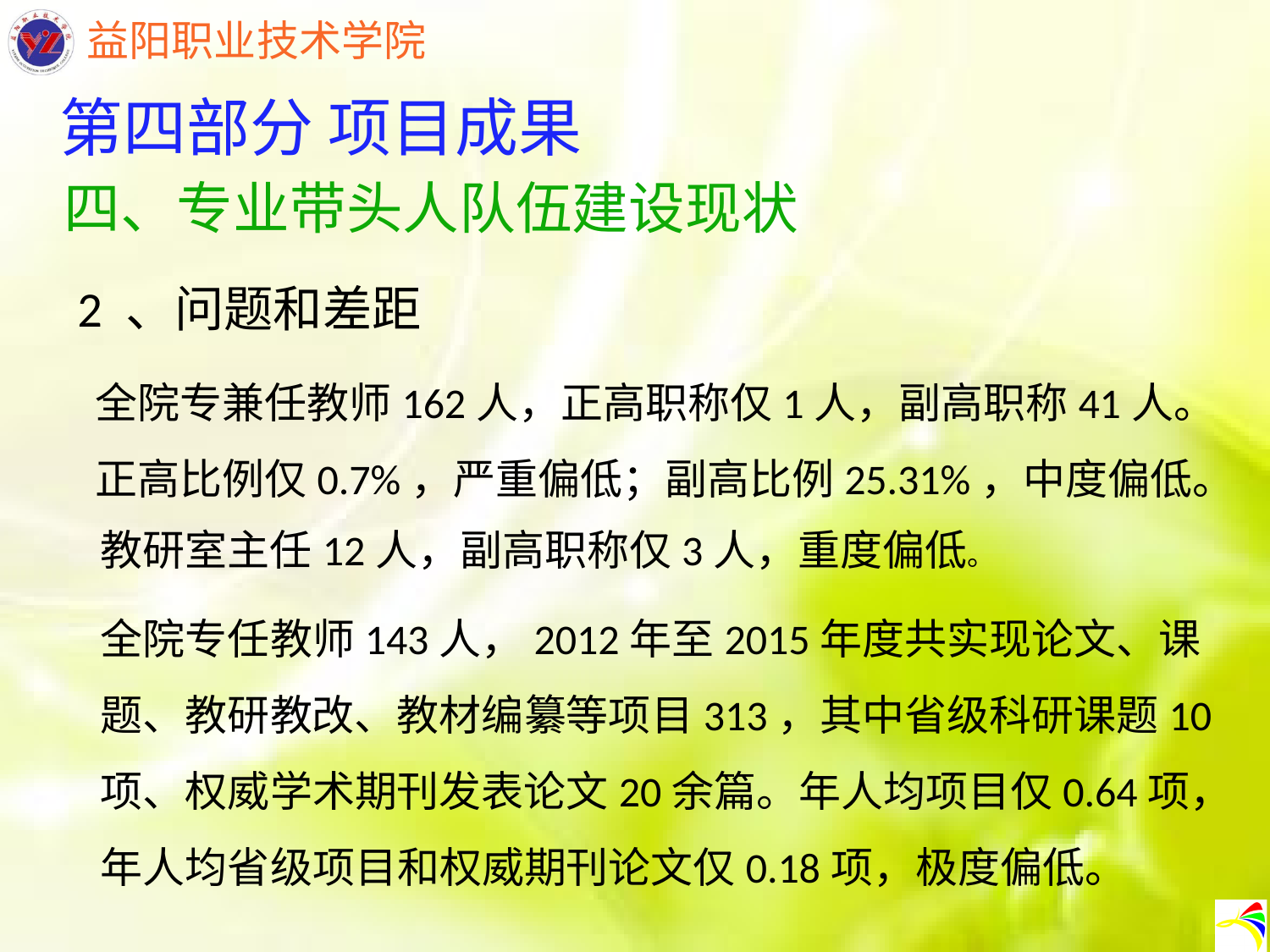

第四部分 项目成果
四、专业带头人队伍建设现状
2 、问题和差距
全院专兼任教师162人，正高职称仅1人，副高职称41人。正高比例仅0.7%，严重偏低；副高比例25.31%，中度偏低。
教研室主任12人，副高职称仅3人，重度偏低。
全院专任教师143人，2012年至2015年度共实现论文、课题、教研教改、教材编纂等项目313，其中省级科研课题10项、权威学术期刊发表论文20余篇。年人均项目仅0.64项，年人均省级项目和权威期刊论文仅0.18项，极度偏低。